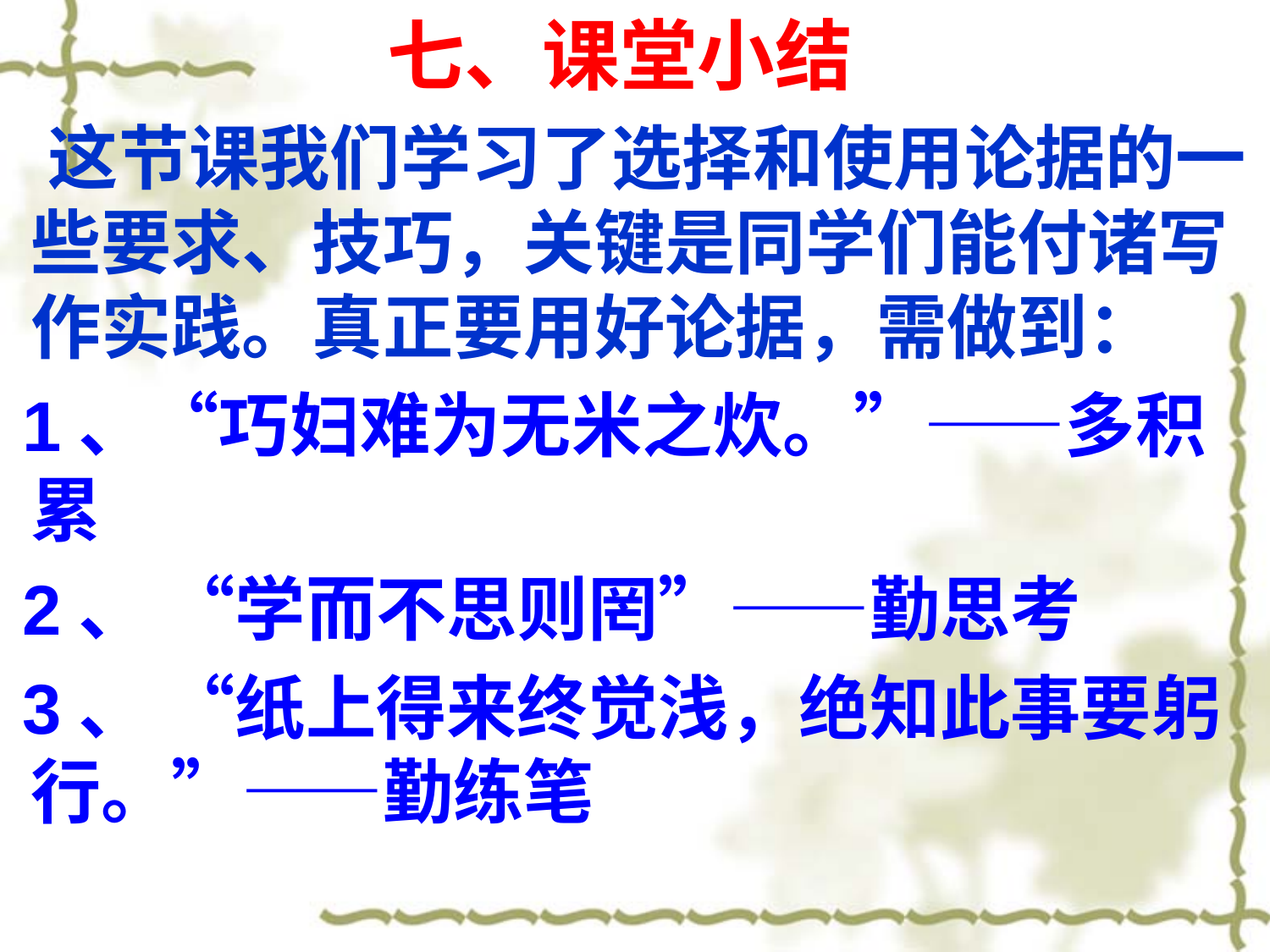

七、课堂小结
   这节课我们学习了选择和使用论据的一些要求、技巧，关键是同学们能付诸写作实践。真正要用好论据，需做到：
  1、“巧妇难为无米之炊。”——多积累
  2、 “学而不思则罔”——勤思考
  3、 “纸上得来终觉浅，绝知此事要躬行。”——勤练笔